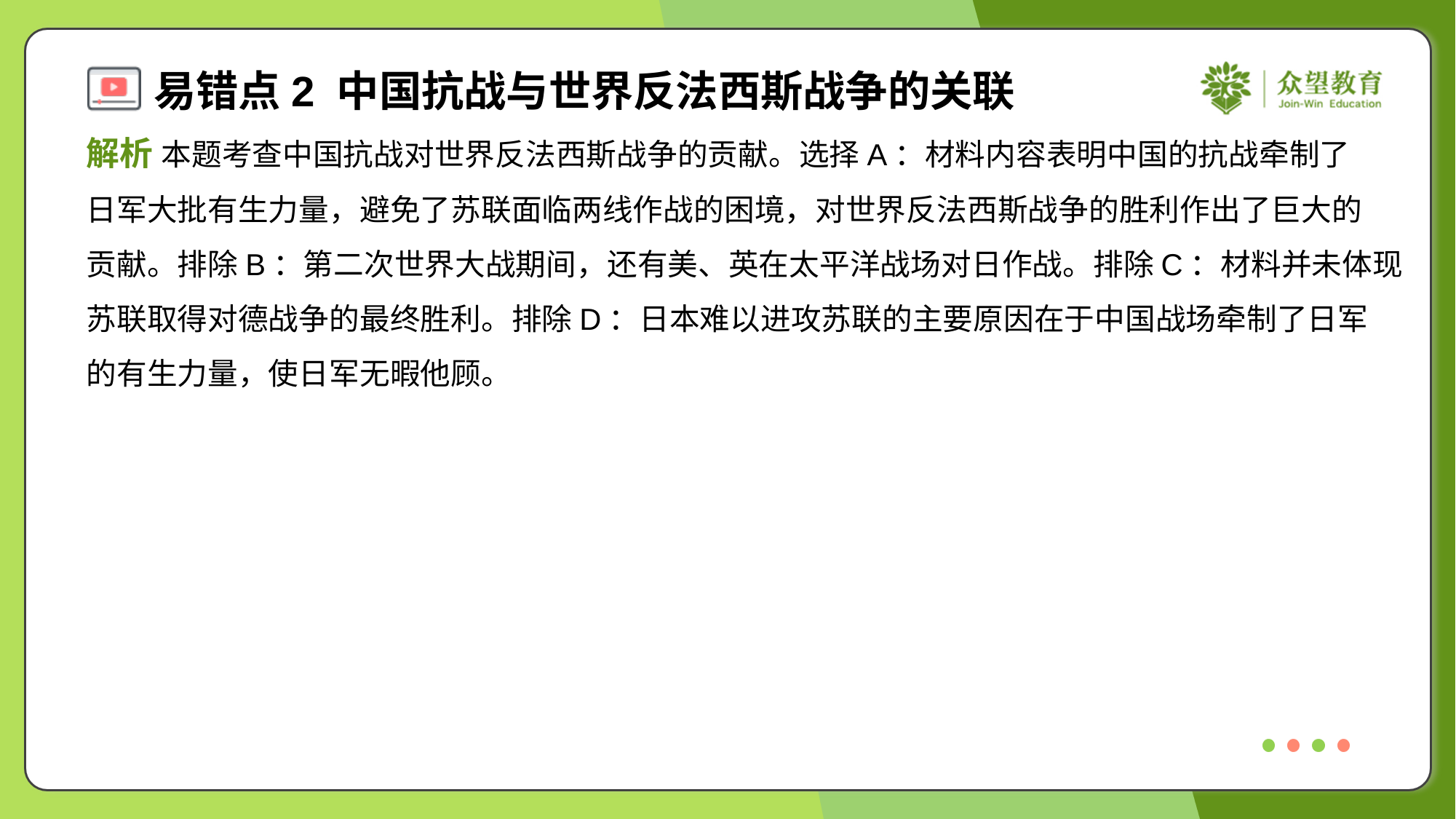

解析 本题考查中国抗战对世界反法西斯战争的贡献。选择A：材料内容表明中国的抗战牵制了
日军大批有生力量，避免了苏联面临两线作战的困境，对世界反法西斯战争的胜利作出了巨大的
贡献。排除B：第二次世界大战期间，还有美、英在太平洋战场对日作战。排除C：材料并未体现
苏联取得对德战争的最终胜利。排除D：日本难以进攻苏联的主要原因在于中国战场牵制了日军
的有生力量，使日军无暇他顾。